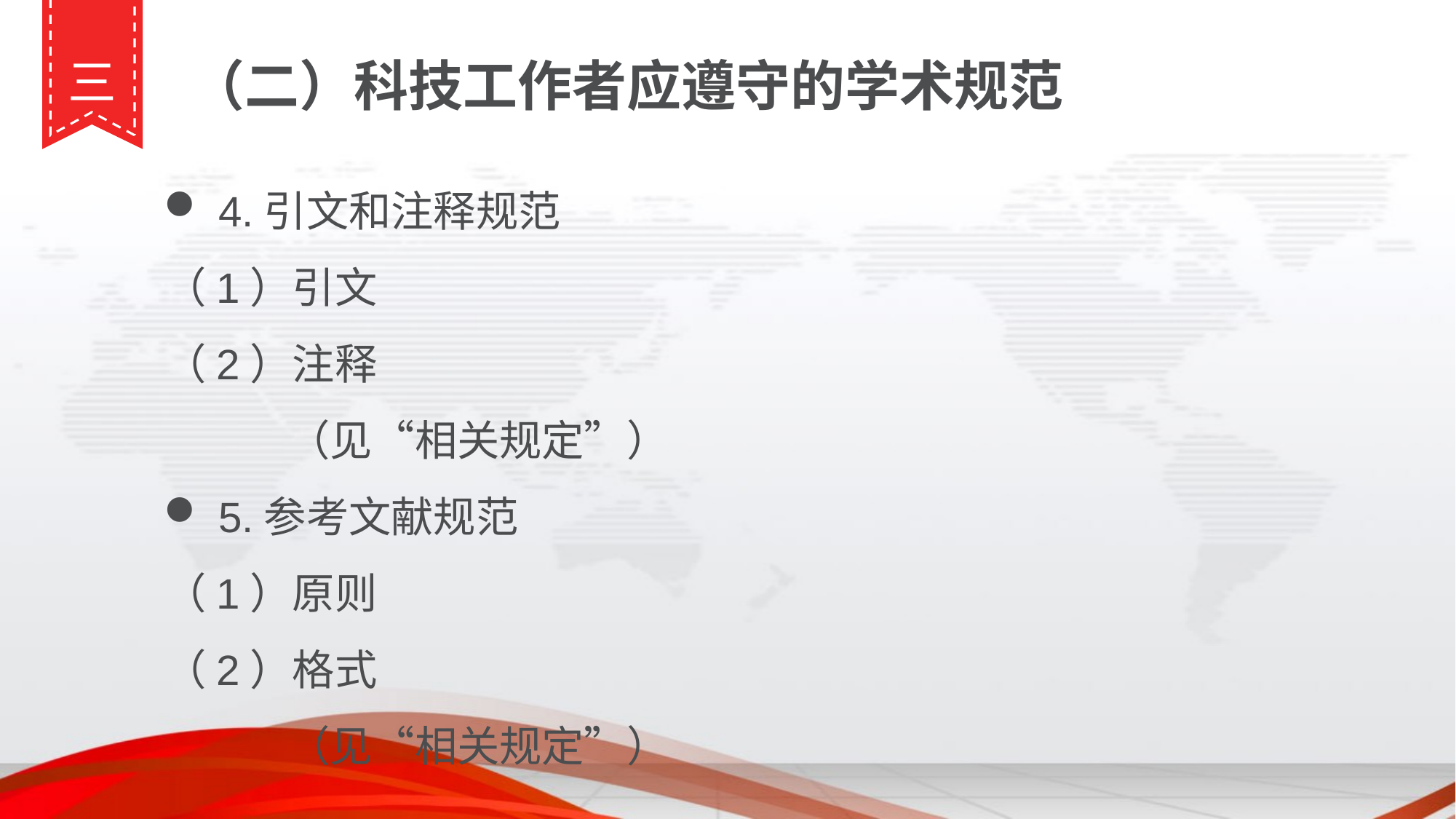

三
（二）科技工作者应遵守的学术规范
4.引文和注释规范
（1）引文
（2）注释
            （见“相关规定”）
5.参考文献规范
（1）原则
（2）格式
            （见“相关规定”）